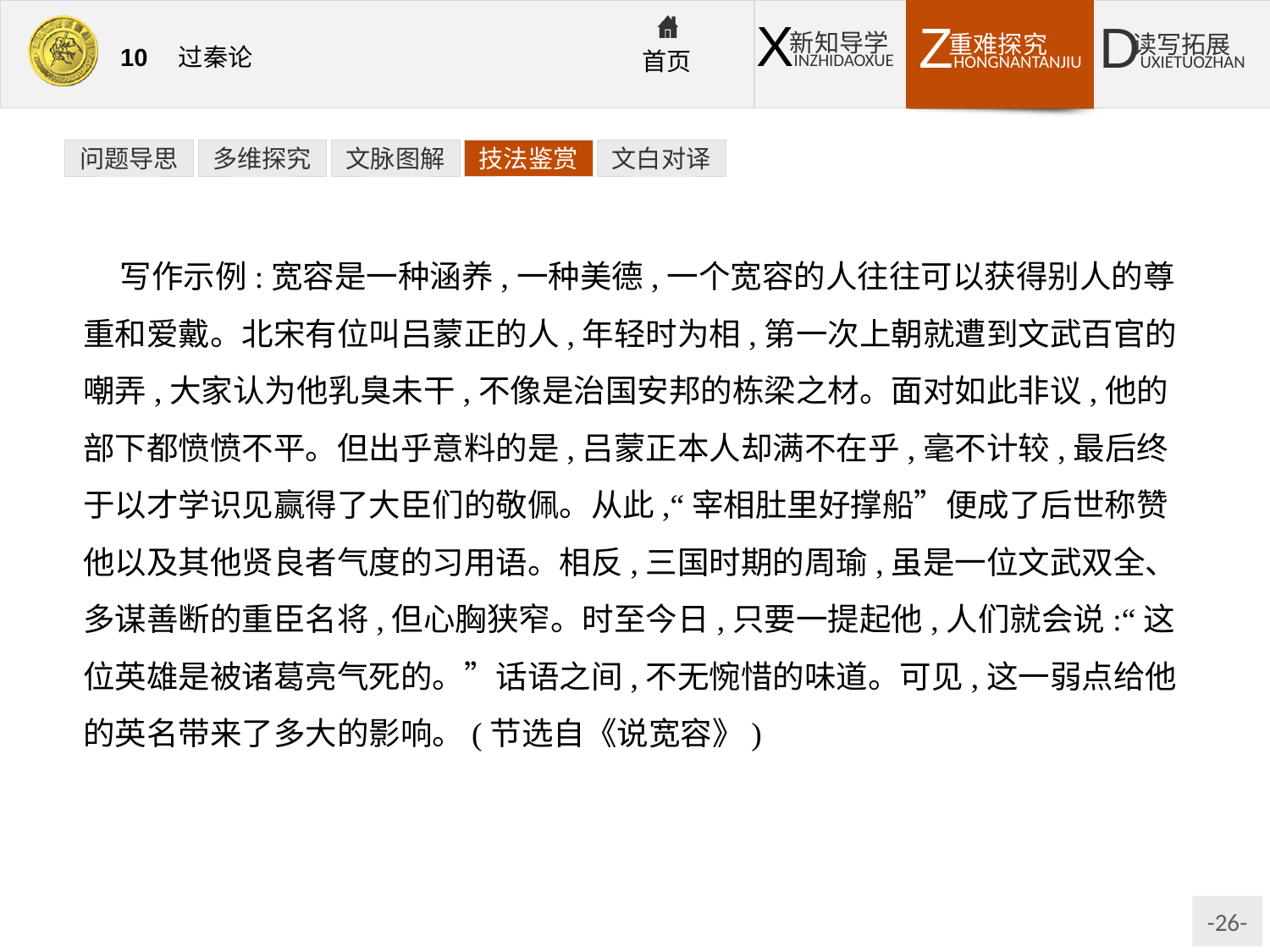

问题导思
多维探究
文脉图解
技法鉴赏
文白对译
写作示例:宽容是一种涵养,一种美德,一个宽容的人往往可以获得别人的尊重和爱戴。北宋有位叫吕蒙正的人,年轻时为相,第一次上朝就遭到文武百官的嘲弄,大家认为他乳臭未干,不像是治国安邦的栋梁之材。面对如此非议,他的部下都愤愤不平。但出乎意料的是,吕蒙正本人却满不在乎,毫不计较,最后终于以才学识见赢得了大臣们的敬佩。从此,“宰相肚里好撑船”便成了后世称赞他以及其他贤良者气度的习用语。相反,三国时期的周瑜,虽是一位文武双全、多谋善断的重臣名将,但心胸狭窄。时至今日,只要一提起他,人们就会说:“这位英雄是被诸葛亮气死的。”话语之间,不无惋惜的味道。可见,这一弱点给他的英名带来了多大的影响。(节选自《说宽容》)